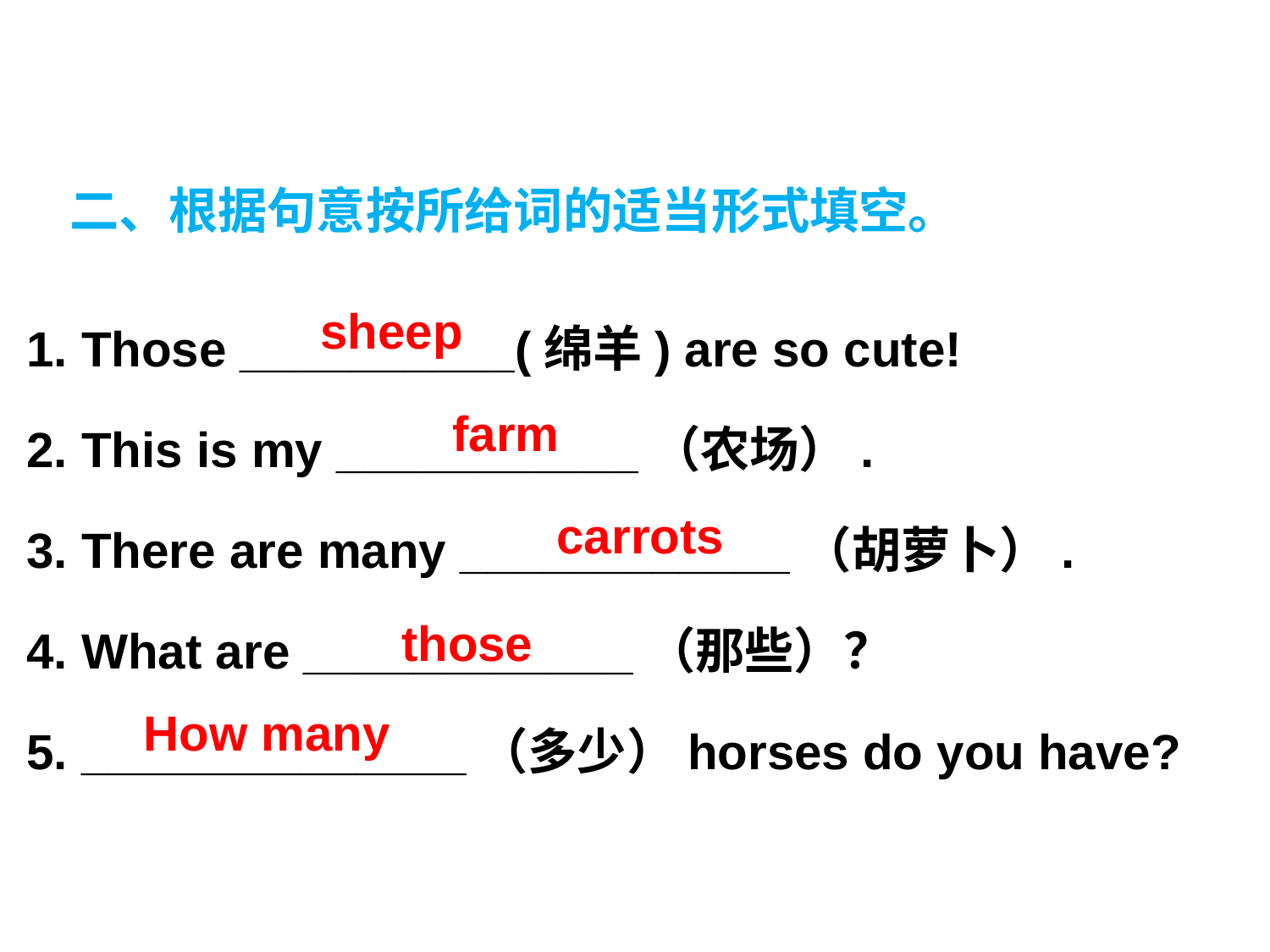

二、根据句意按所给词的适当形式填空。
sheep
1. Those __________(绵羊) are so cute!
2. This is my ___________（农场）.
3. There are many ____________（胡萝卜）.
4. What are ____________（那些）？
5. ______________（多少）horses do you have?
farm
carrots
those
How many